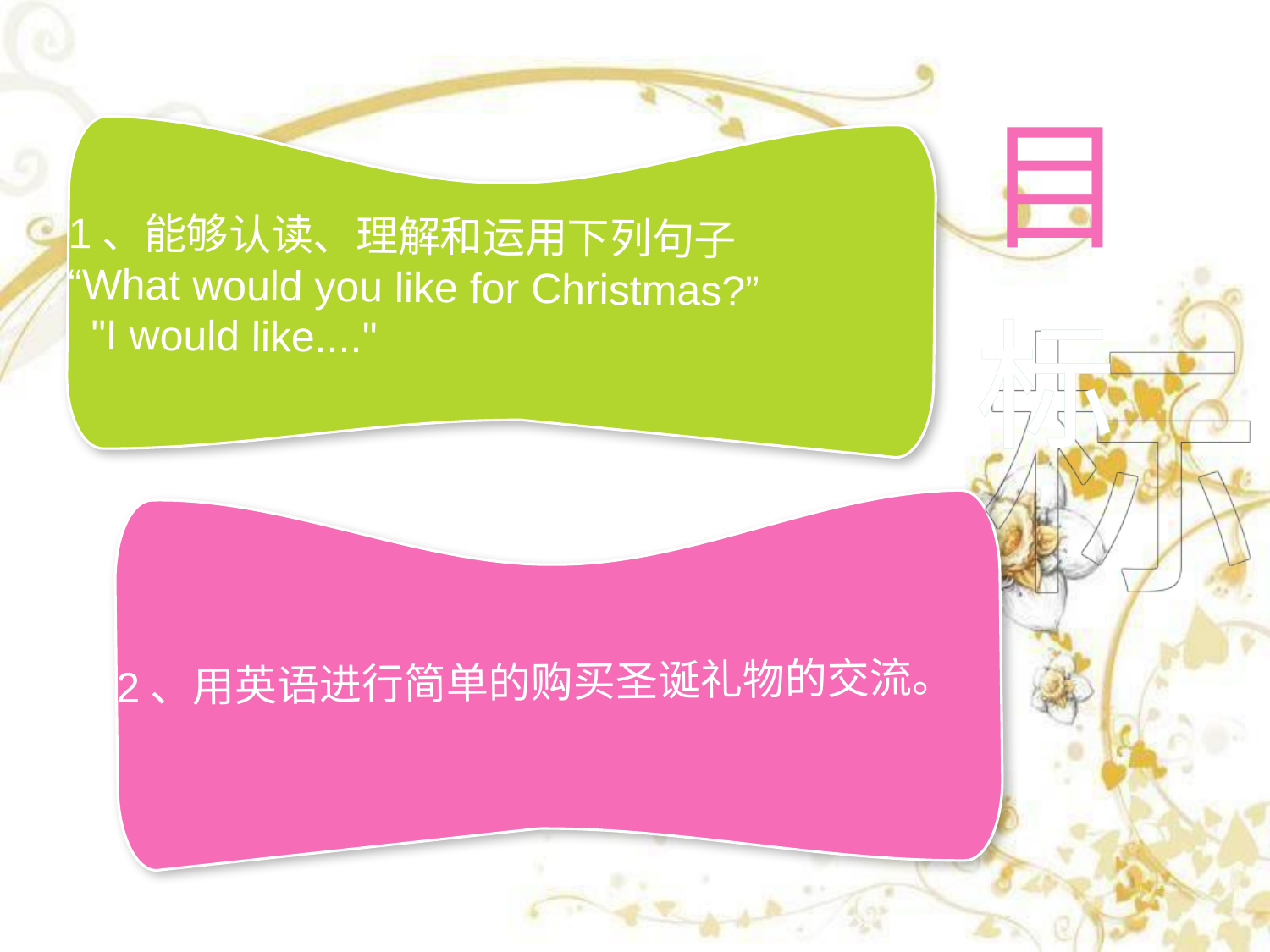

目
1、能够认读、理解和运用下列句子
“What would you like for Christmas?”
  "I would like...."
标
2、用英语进行简单的购买圣诞礼物的交流。